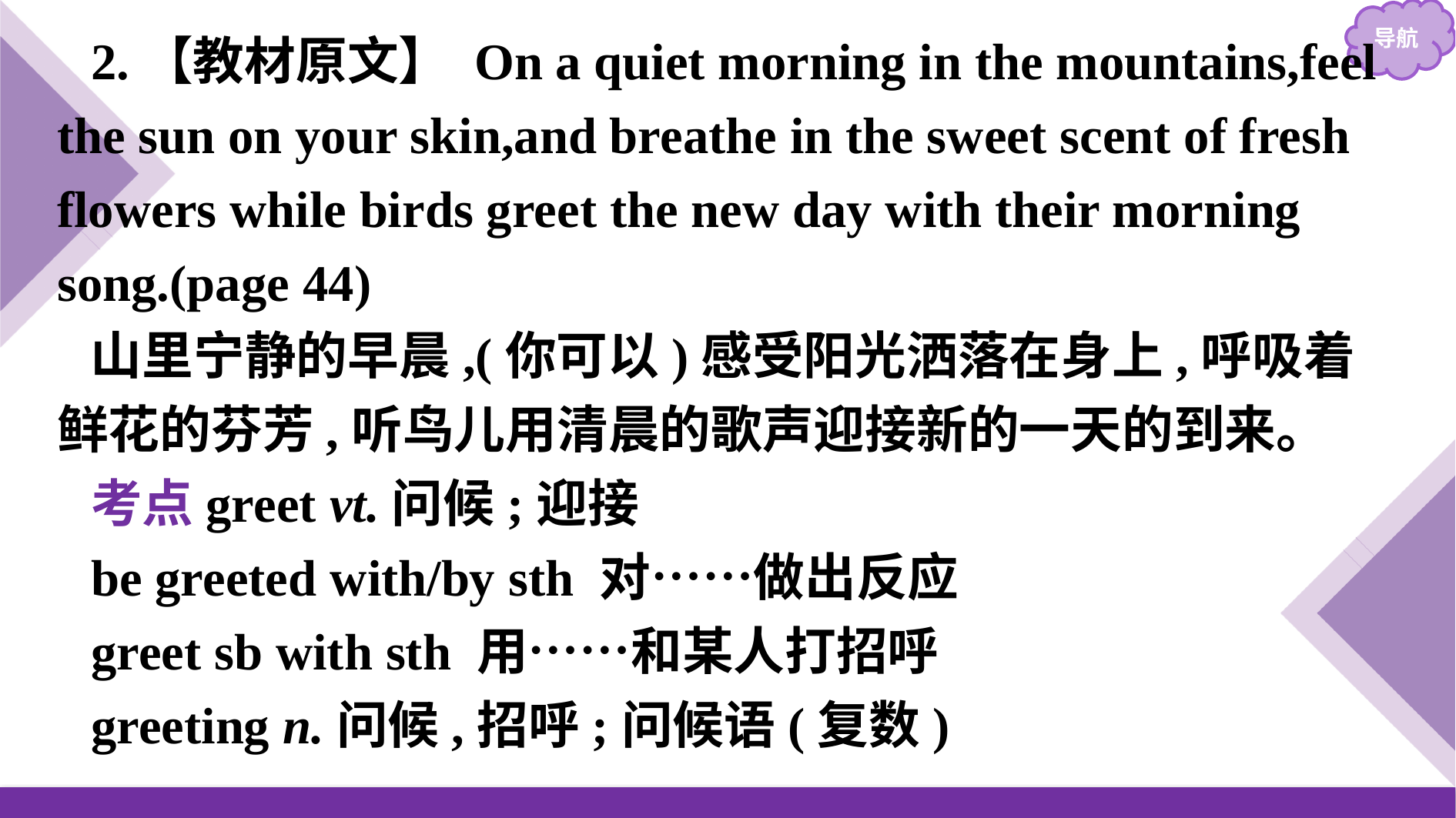

2.【教材原文】 On a quiet morning in the mountains,feel the sun on your skin,and breathe in the sweet scent of fresh flowers while birds greet the new day with their morning song.(page 44)
山里宁静的早晨,(你可以)感受阳光洒落在身上,呼吸着鲜花的芬芳,听鸟儿用清晨的歌声迎接新的一天的到来。
考点greet vt.问候;迎接
be greeted with/by sth 对……做出反应
greet sb with sth 用……和某人打招呼
greeting n.问候,招呼;问候语(复数)